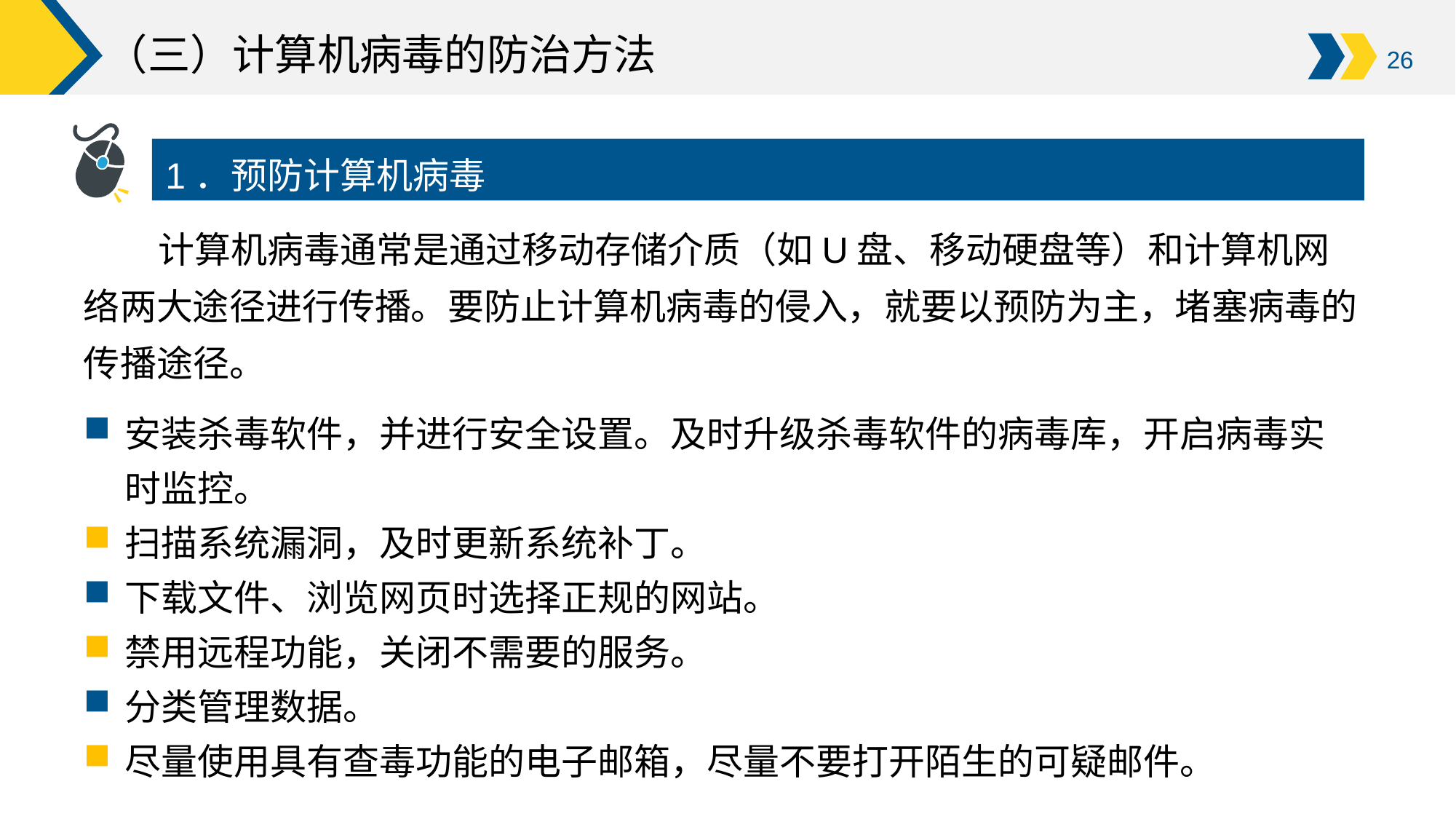

# （三）计算机病毒的防治方法

1．预防计算机病毒

计算机病毒通常是通过移动存储介质（如U盘、移动硬盘等）和计算机网络两大途径进行传播。要防止计算机病毒的侵入，就要以预防为主，堵塞病毒的传播途径。
安装杀毒软件，并进行安全设置。及时升级杀毒软件的病毒库，开启病毒实时监控。
扫描系统漏洞，及时更新系统补丁。
下载文件、浏览网页时选择正规的网站。
禁用远程功能，关闭不需要的服务。
分类管理数据。
尽量使用具有查毒功能的电子邮箱，尽量不要打开陌生的可疑邮件。